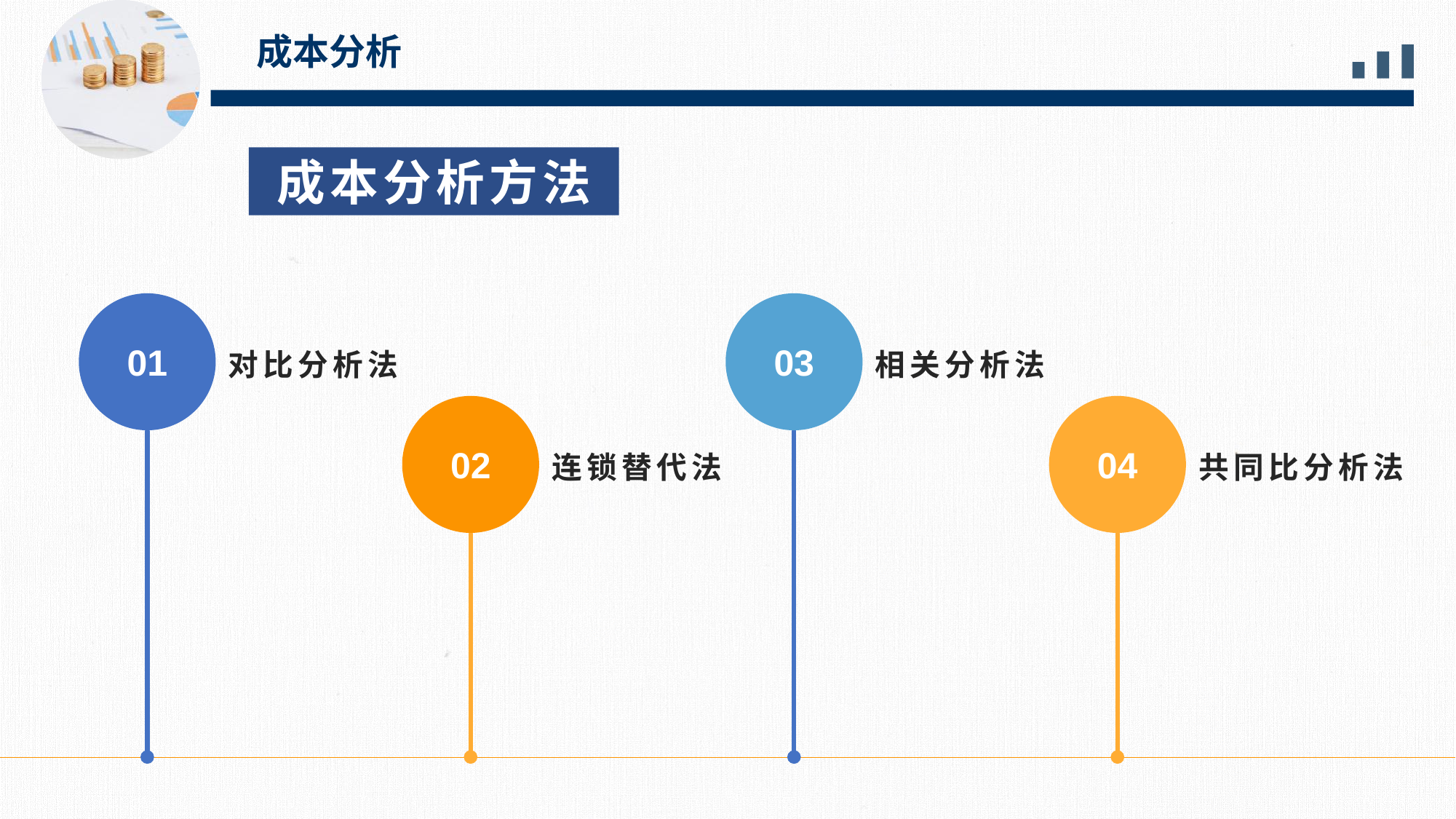

成本分析

成本分析方法

01
对比分析法

03
相关分析法

02
连锁替代法

04
共同比分析法